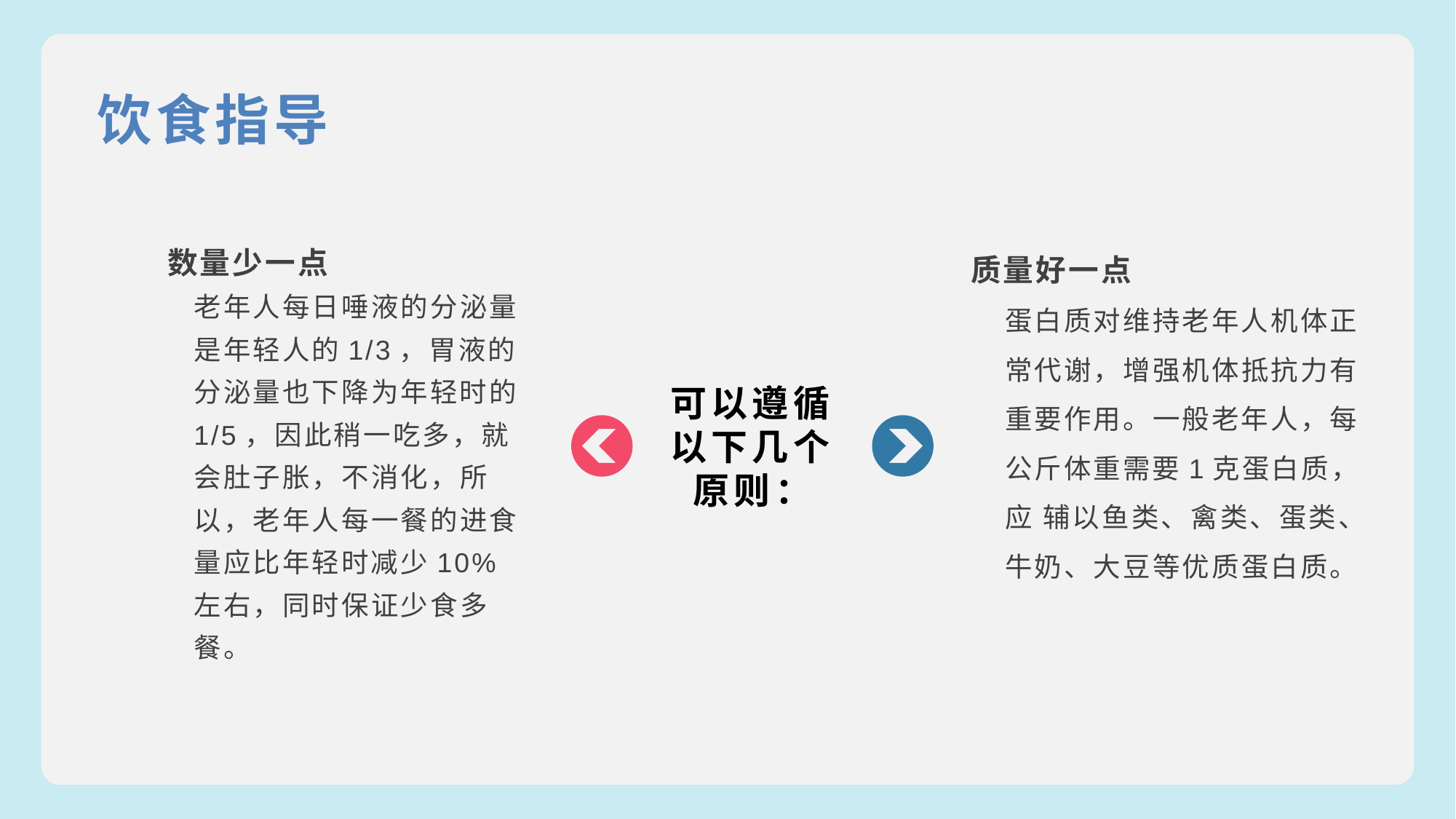

饮食指导
数量少一点
老年人每日唾液的分泌量是年轻人的1/3，胃液的分泌量也下降为年轻时的1/5，因此稍一吃多，就会肚子胀，不消化，所以，老年人每一餐的进食量应比年轻时减少10%左右，同时保证少食多餐。
质量好一点
蛋白质对维持老年人机体正常代谢，增强机体抵抗力有重要作用。一般老年人，每公斤体重需要1克蛋白质，应 辅以鱼类、禽类、蛋类、牛奶、大豆等优质蛋白质。

可以遵循以下几个原则：